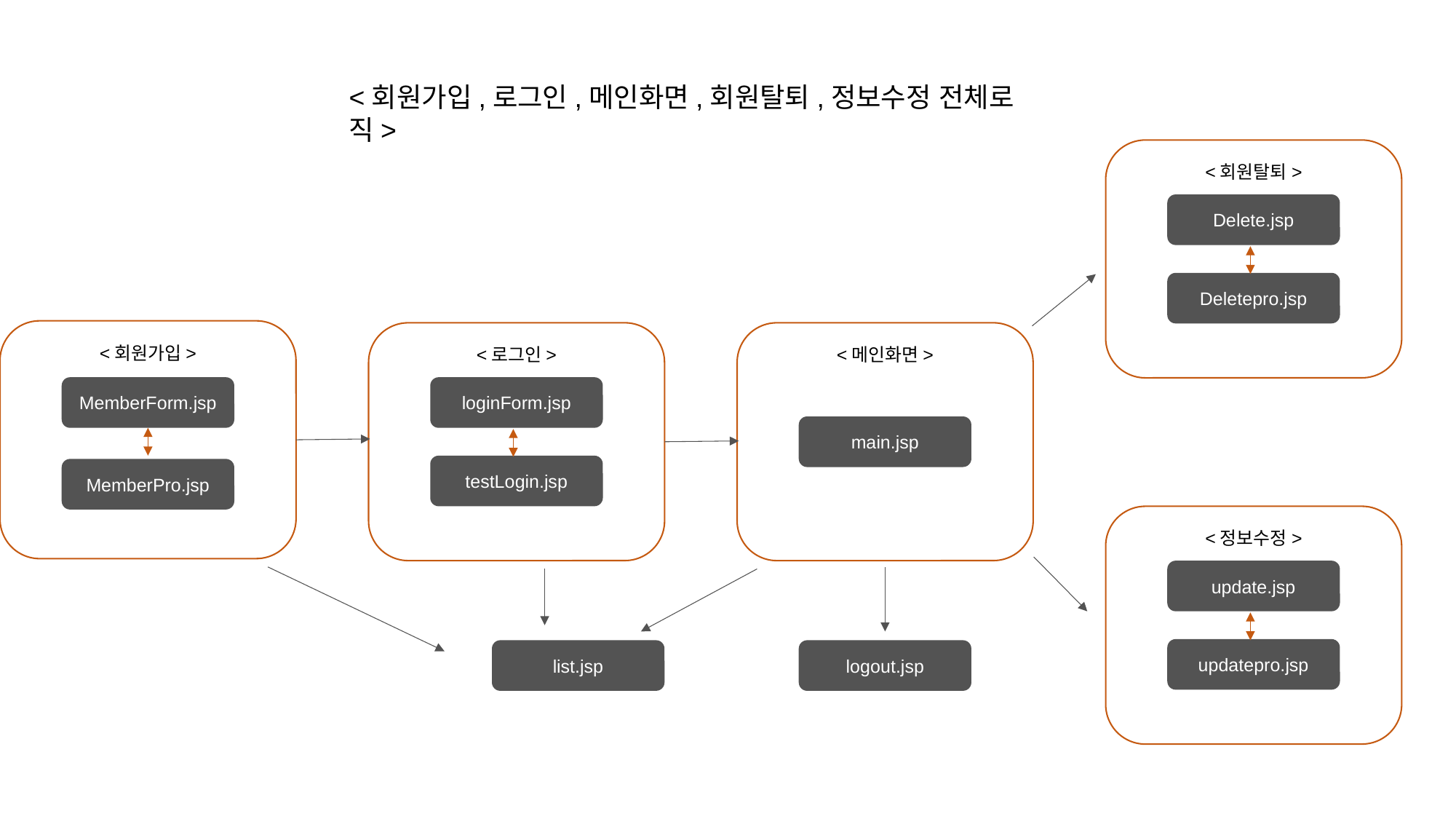

<회원가입,로그인,메인화면,회원탈퇴,정보수정 전체로직>
<회원탈퇴>

Delete.jsp
Deletepro.jsp
<회원가입>

<로그인>

<메인화면>

MemberForm.jsp
loginForm.jsp
main.jsp
testLogin.jsp
MemberPro.jsp
<정보수정>

update.jsp
updatepro.jsp
list.jsp
logout.jsp